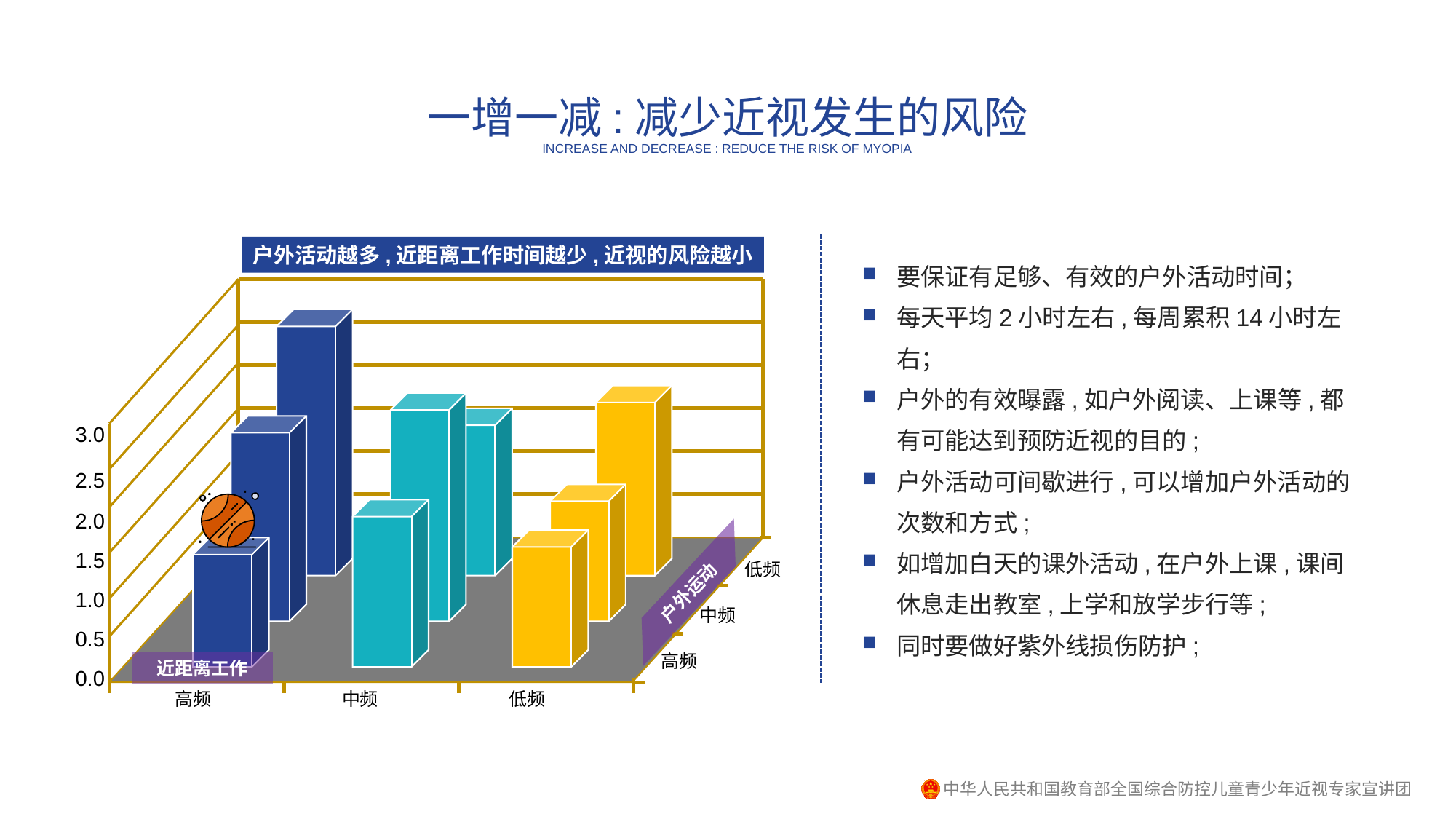

一增一减:减少近视发生的风险
INCREASE AND DECREASE : REDUCE THE RISK OF MYOPIA
户外活动越多,近距离工作时间越少,近视的风险越小

3.0

2.5

2.0

1.5
低频
户外运动
1.0
中频
0.5
高频
近距离工作
0.0
高频
中频
低频
要保证有足够、有效的户外活动时间；
每天平均2小时左右,每周累积14小时左右；
户外的有效曝露,如户外阅读、上课等,都有可能达到预防近视的目的;
户外活动可间歇进行,可以增加户外活动的次数和方式;
如增加白天的课外活动,在户外上课,课间休息走出教室,上学和放学步行等;
同时要做好紫外线损伤防护;